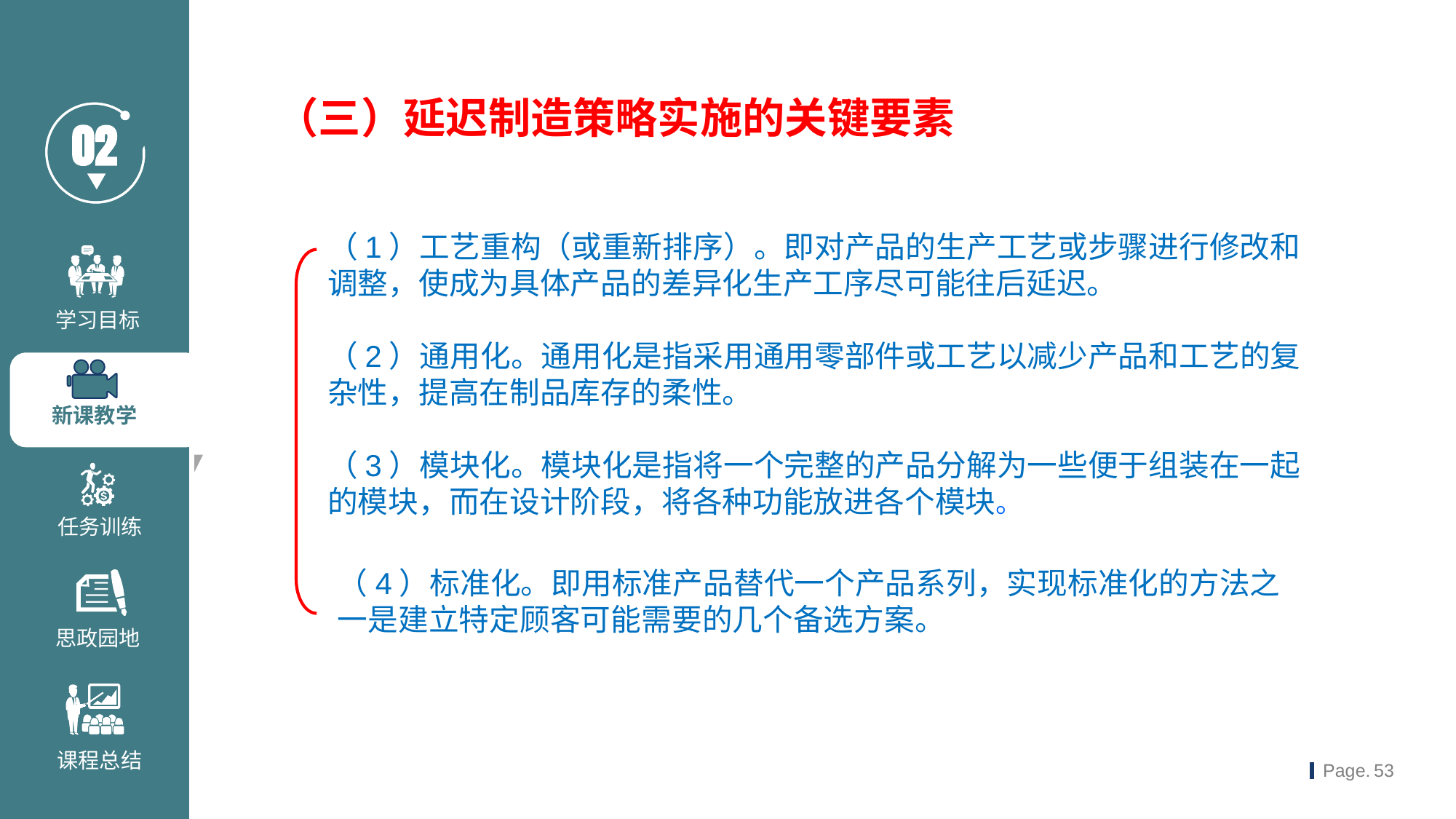

（三）延迟制造策略实施的关键要素
（1）工艺重构（或重新排序）。即对产品的生产工艺或步骤进行修改和调整，使成为具体产品的差异化生产工序尽可能往后延迟。

（2）通用化。通用化是指采用通用零部件或工艺以减少产品和工艺的复杂性，提高在制品库存的柔性。
（3）模块化。模块化是指将一个完整的产品分解为一些便于组装在一起的模块，而在设计阶段，将各种功能放进各个模块。
（4）标准化。即用标准产品替代一个产品系列，实现标准化的方法之一是建立特定顾客可能需要的几个备选方案。